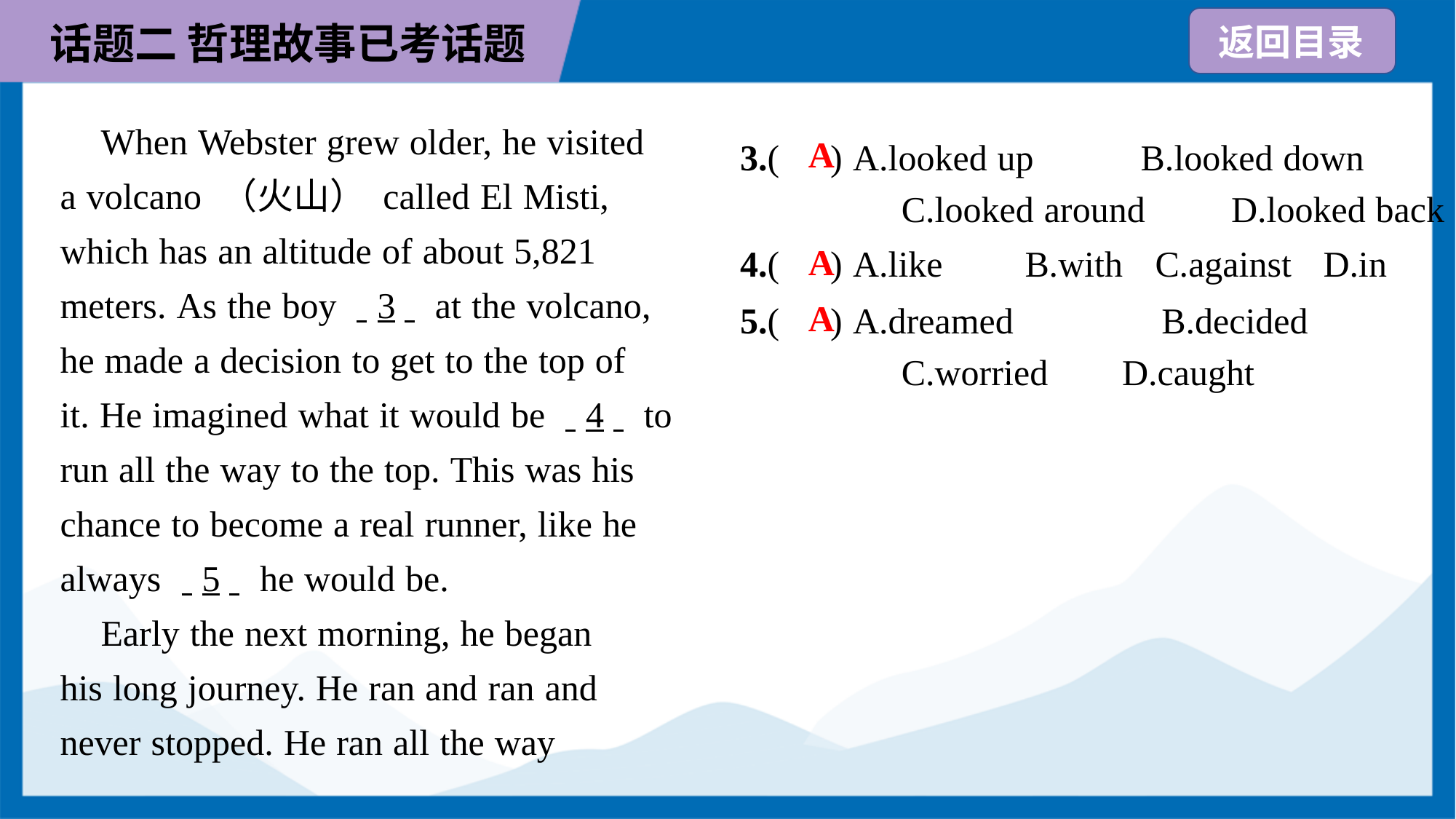

When Webster grew older, he visited
a volcano （火山） called El Misti,
which has an altitude of about 5,821
meters. As the boy . .3. . at the volcano,
he made a decision to get to the top of
it. He imagined what it would be . .4. . to
run all the way to the top. This was his
chance to become a real runner, like he
always . .5. . he would be.
    Early the next morning, he began
his long journey. He ran and ran and
never stopped. He ran all the way

3.(     ) A.looked up	B.looked down
C.looked around	D.looked back
A
A
4.(     ) A.like	B.with	C.against	D.in
5.(     ) A.dreamed	B.decided
C.worried	D.caught
A